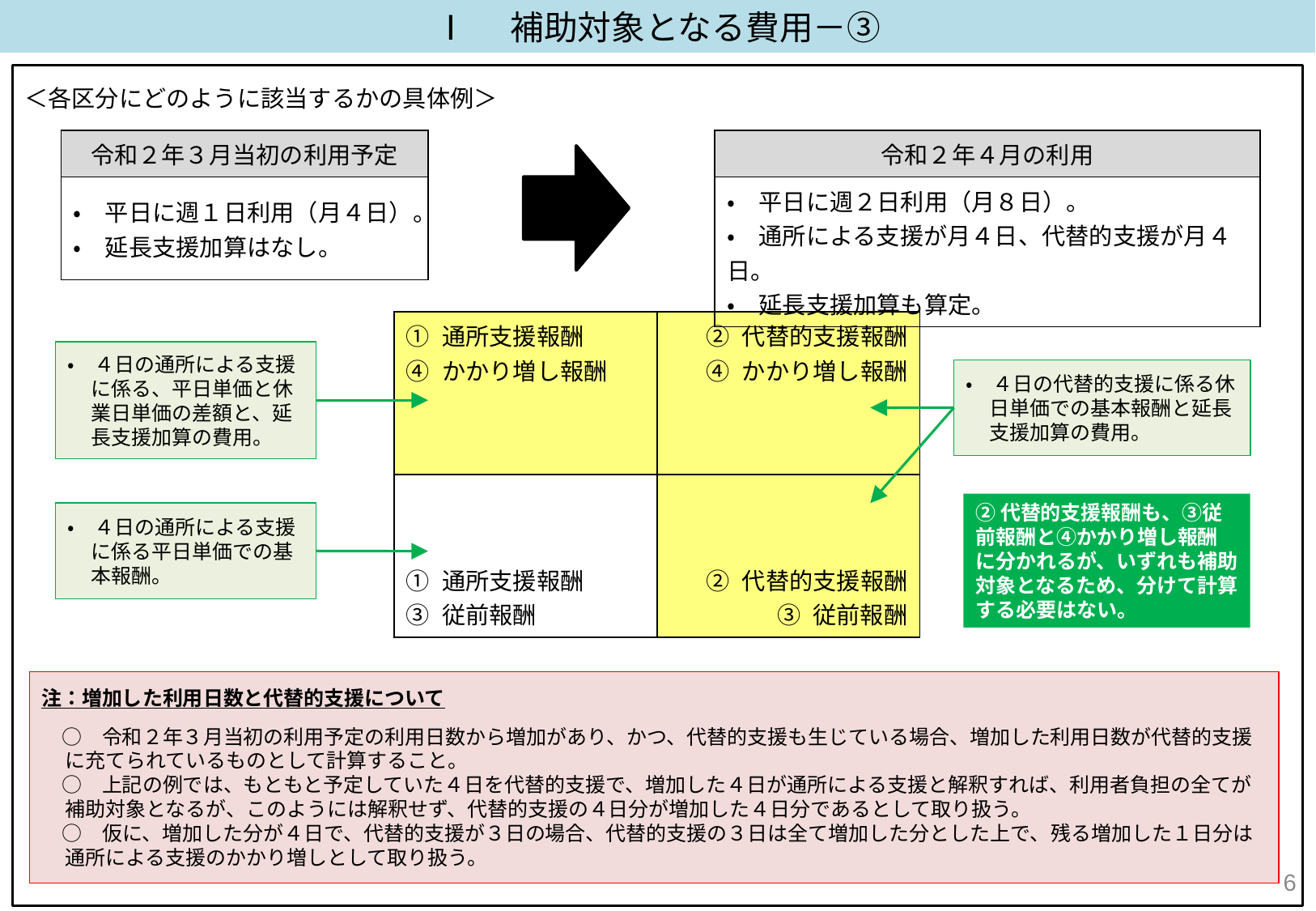

Ⅰ　補助対象となる費用－③

＜各区分にどのように該当するかの具体例＞

| 令和２年３月当初の利用予定 |
| --- |
| ・　平日に週１日利用（月４日）。 ・　延長支援加算はなし。 |
| 令和２年４月の利用 |
| --- |
| ・　平日に週２日利用（月８日）。 ・　通所による支援が月４日、代替的支援が月４日。 ・　延長支援加算も算定。 |

| ① 通所支援報酬 ④ かかり増し報酬 | ② 代替的支援報酬 ④ かかり増し報酬 |
| --- | --- |
| ① 通所支援報酬 ③ 従前報酬 | ② 代替的支援報酬 ③ 従前報酬 |
・　４日の通所による支援に係る、平日単価と休業日単価の差額と、延長支援加算の費用。
・　４日の代替的支援に係る休日単価での基本報酬と延長支援加算の費用。

②代替的支援報酬も、③従前報酬と④かかり増し報酬に分かれるが、いずれも補助対象となるため、分けて計算する必要はない。

・　４日の通所による支援に係る平日単価での基本報酬。
注：増加した利用日数と代替的支援について

　○　令和２年３月当初の利用予定の利用日数から増加があり、かつ、代替的支援も生じている場合、増加した利用日数が代替的支援に充てられているものとして計算すること。
　○　上記の例では、もともと予定していた４日を代替的支援で、増加した４日が通所による支援と解釈すれば、利用者負担の全てが補助対象となるが、このようには解釈せず、代替的支援の４日分が増加した４日分であるとして取り扱う。
　○　仮に、増加した分が４日で、代替的支援が３日の場合、代替的支援の３日は全て増加した分とした上で、残る増加した１日分は通所による支援のかかり増しとして取り扱う。
6